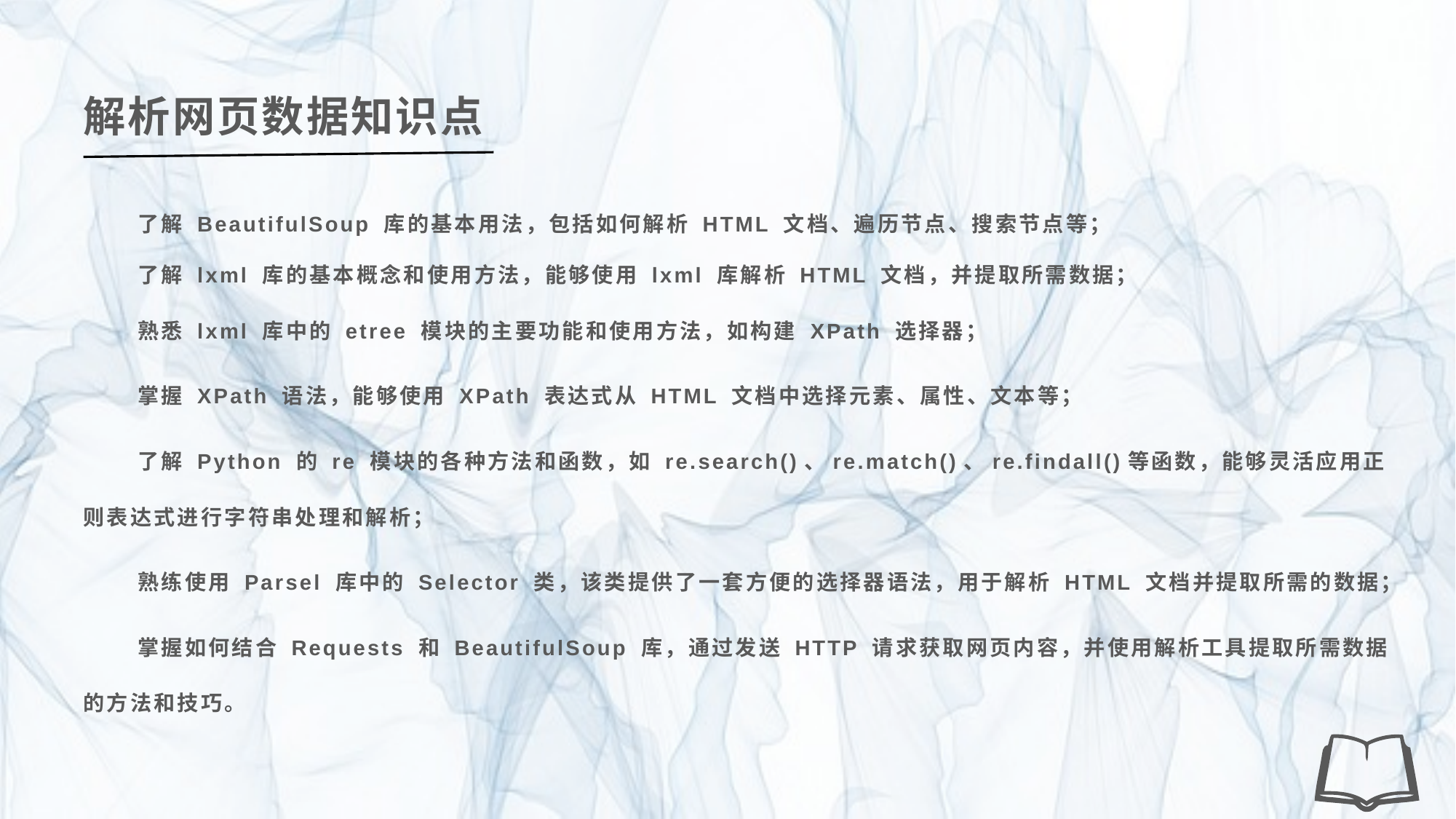

解析网页数据知识点
了解 BeautifulSoup 库的基本用法，包括如何解析 HTML 文档、遍历节点、搜索节点等；

了解 lxml 库的基本概念和使用方法，能够使用 lxml 库解析 HTML 文档，并提取所需数据；
熟悉 lxml 库中的 etree 模块的主要功能和使用方法，如构建 XPath 选择器；
掌握 XPath 语法，能够使用 XPath 表达式从 HTML 文档中选择元素、属性、文本等；
了解 Python 的 re 模块的各种方法和函数，如 re.search()、re.match()、re.findall()等函数，能够灵活应用正则表达式进行字符串处理和解析；
熟练使用 Parsel 库中的 Selector 类，该类提供了一套方便的选择器语法，用于解析 HTML 文档并提取所需的数据；
掌握如何结合 Requests 和 BeautifulSoup 库，通过发送 HTTP 请求获取网页内容，并使用解析工具提取所需数据的方法和技巧。

5